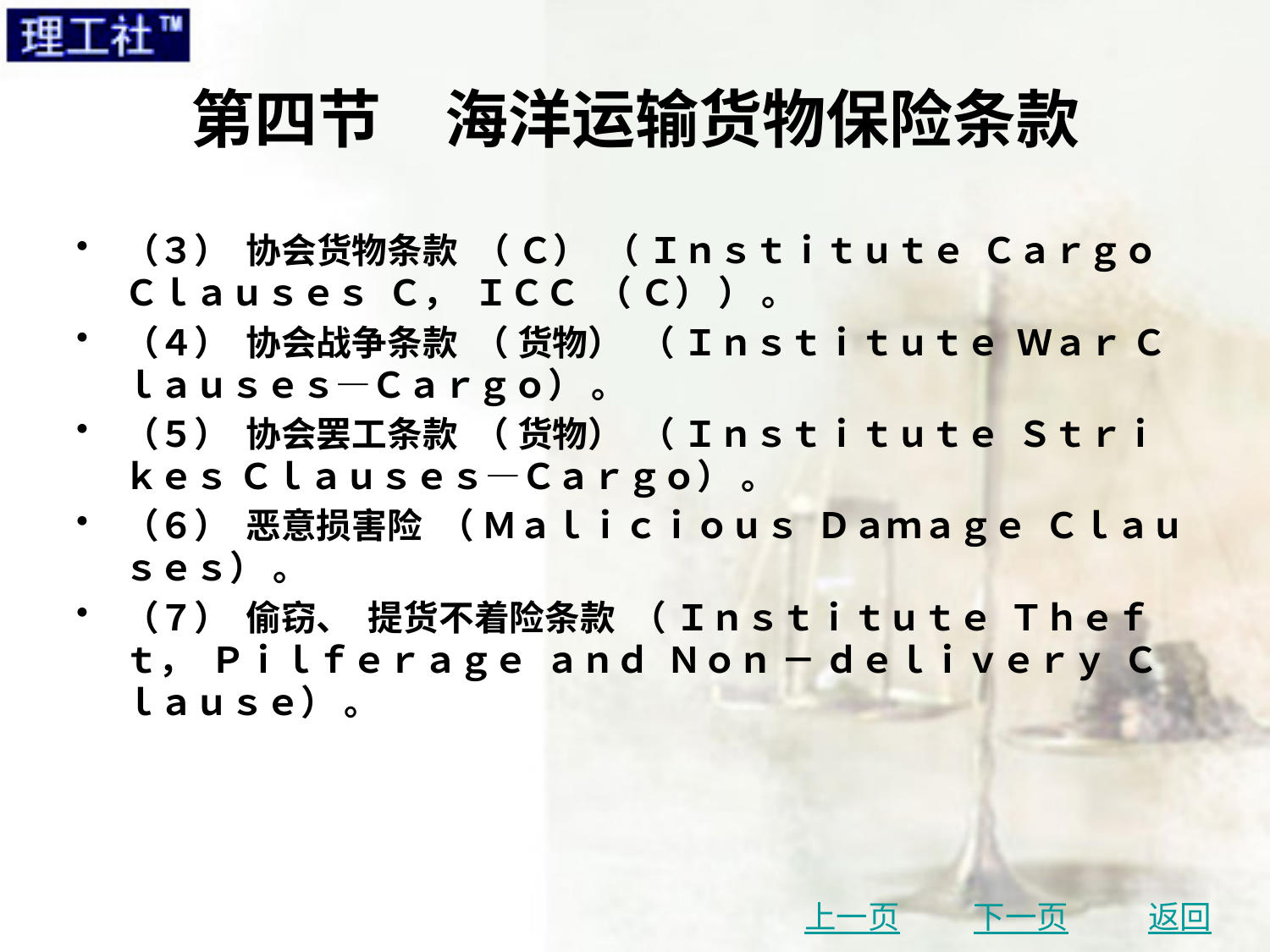

# 第四节　海洋运输货物保险条款
（３）  协会货物条款  （ Ｃ）  （ Ｉｎｓｔｉｔｕｔｅ  Ｃａｒｇｏ Ｃｌａｕｓｅｓ  Ｃ，  ＩＣＣ  （ Ｃ） ） 。
（４）  协会战争条款  （ 货物）  （ Ｉｎｓｔｉｔｕｔｅ  Ｗａｒ Ｃｌａｕｓｅｓ—Ｃａｒｇｏ） 。
（５）  协会罢工条款  （ 货物）  （ Ｉｎｓｔｉｔｕｔｅ  Ｓｔｒｉｋｅｓ Ｃｌａｕｓｅｓ—Ｃａｒｇｏ） 。
（６）  恶意损害险  （ Ｍａｌｉｃｉｏｕｓ  Ｄａｍａｇｅ  Ｃｌａｕｓｅｓ） 。
（７）  偷窃、  提货不着险条款  （ Ｉｎｓｔｉｔｕｔｅ  Ｔｈｅｆｔ，  Ｐｉｌｆｅｒａｇｅ  ａｎｄ  Ｎｏｎ － ｄｅｌｉｖｅｒｙ  Ｃｌａｕｓｅ） 。
上一页
下一页
返回